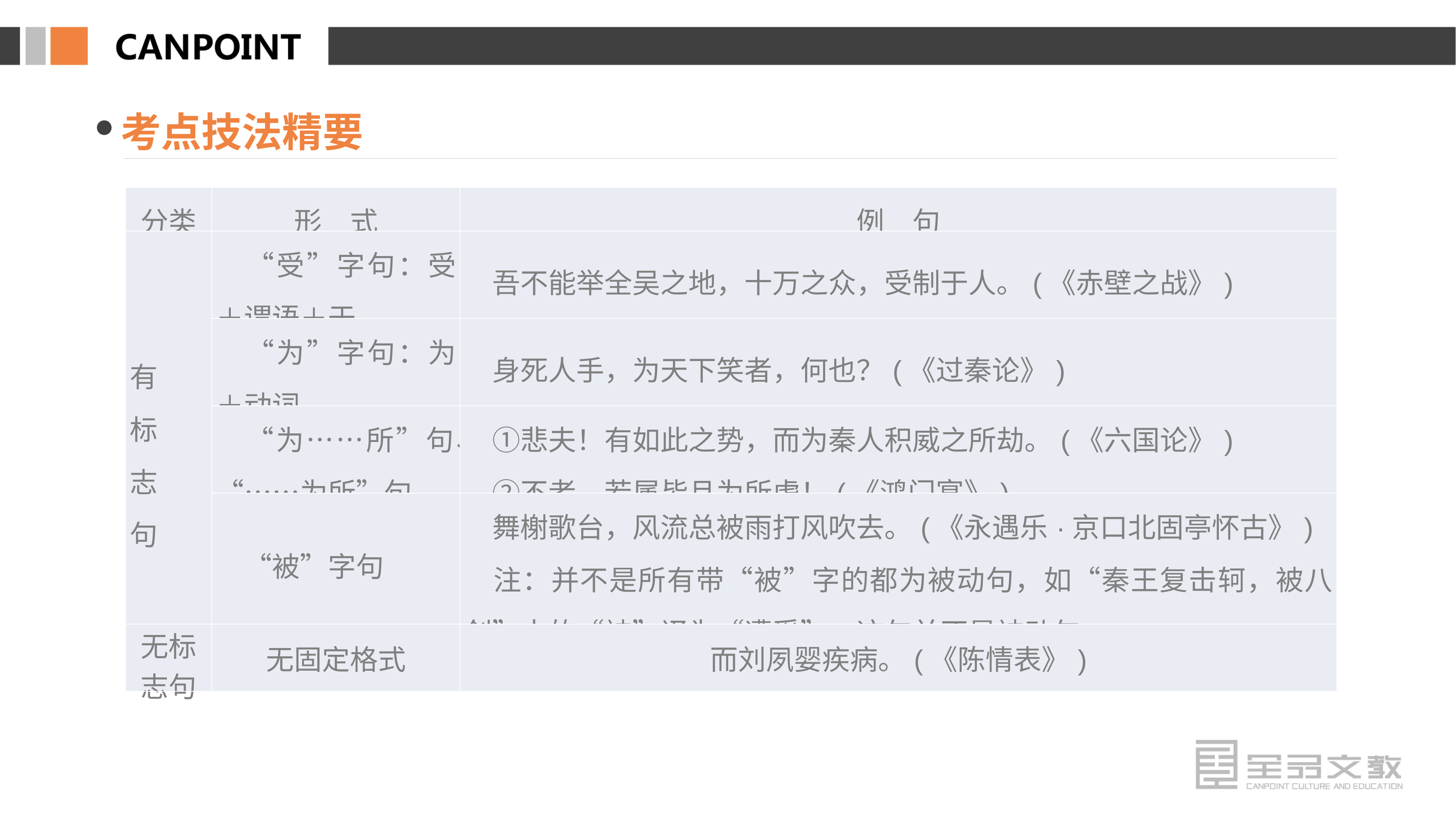

考点技法精要

| 分类 | 形　式 | 例　句 |
| --- | --- | --- |
| 有 标 志 句 | “受”字句：受＋谓语＋于 | 吾不能举全吴之地，十万之众，受制于人。(《赤壁之战》) |
|  | “为”字句：为＋动词 | 身死人手，为天下笑者，何也？(《过秦论》) |
|  | “为……所”句、“……为所”句 | ①悲夫！有如此之势，而为秦人积威之所劫。(《六国论》) 　②不者，若属皆且为所虏！(《鸿门宴》) |
|  | “被”字句 | 舞榭歌台，风流总被雨打风吹去。(《永遇乐·京口北固亭怀古》) 　注：并不是所有带“被”字的都为被动句，如“秦王复击轲，被八创”中的“被”译为“遭受”。这句并不是被动句 |
| 无标 志句 | 无固定格式 | 而刘夙婴疾病。(《陈情表》) |